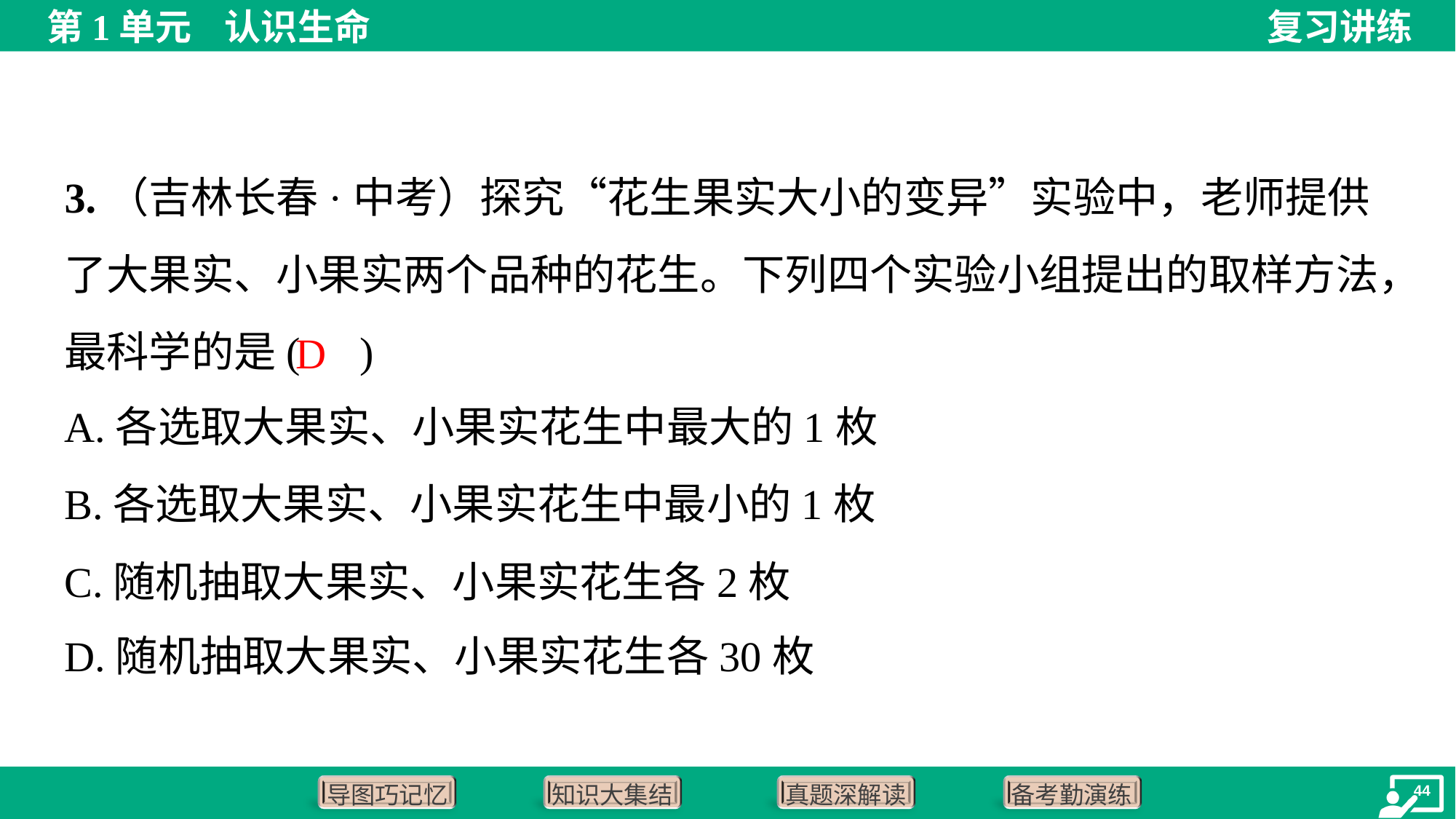

3.（吉林长春·中考）探究“花生果实大小的变异”实验中，老师提供了大果实、小果实两个品种的花生。下列四个实验小组提出的取样方法，最科学的是(     )
D
A.各选取大果实、小果实花生中最大的1枚
B.各选取大果实、小果实花生中最小的1枚
C.随机抽取大果实、小果实花生各2枚
D.随机抽取大果实、小果实花生各30枚